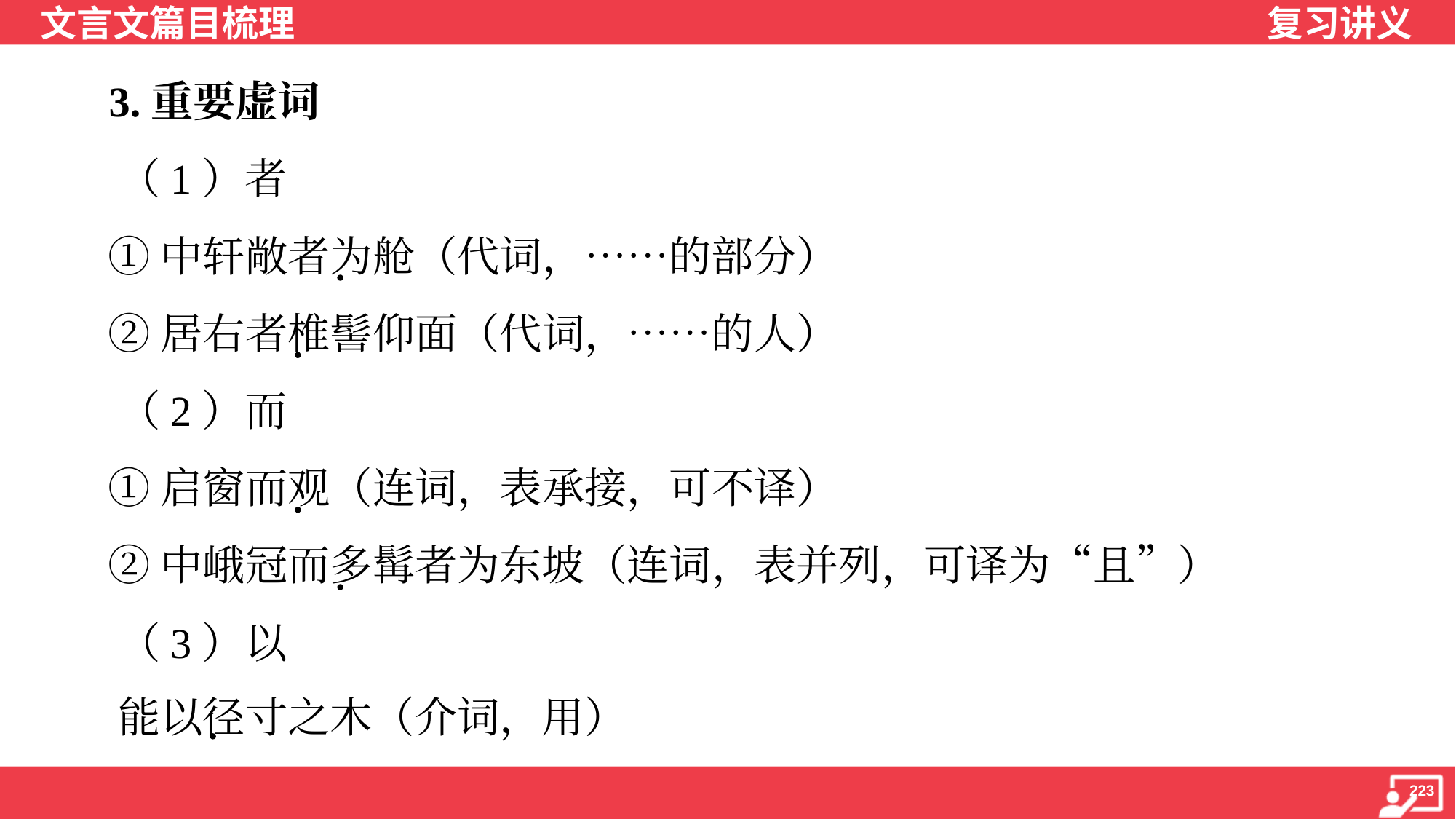

3.重要虚词
    （1）者
    ①中轩敞者为舱（代词，……的部分）
    ②居右者椎髻仰面（代词，……的人）
    （2）而
    ①启窗而观（连词，表承接，可不译）
    ②中峨冠而多髯者为东坡（连词，表并列，可译为“且”）
    （3）以
    能以径寸之木（介词，用）